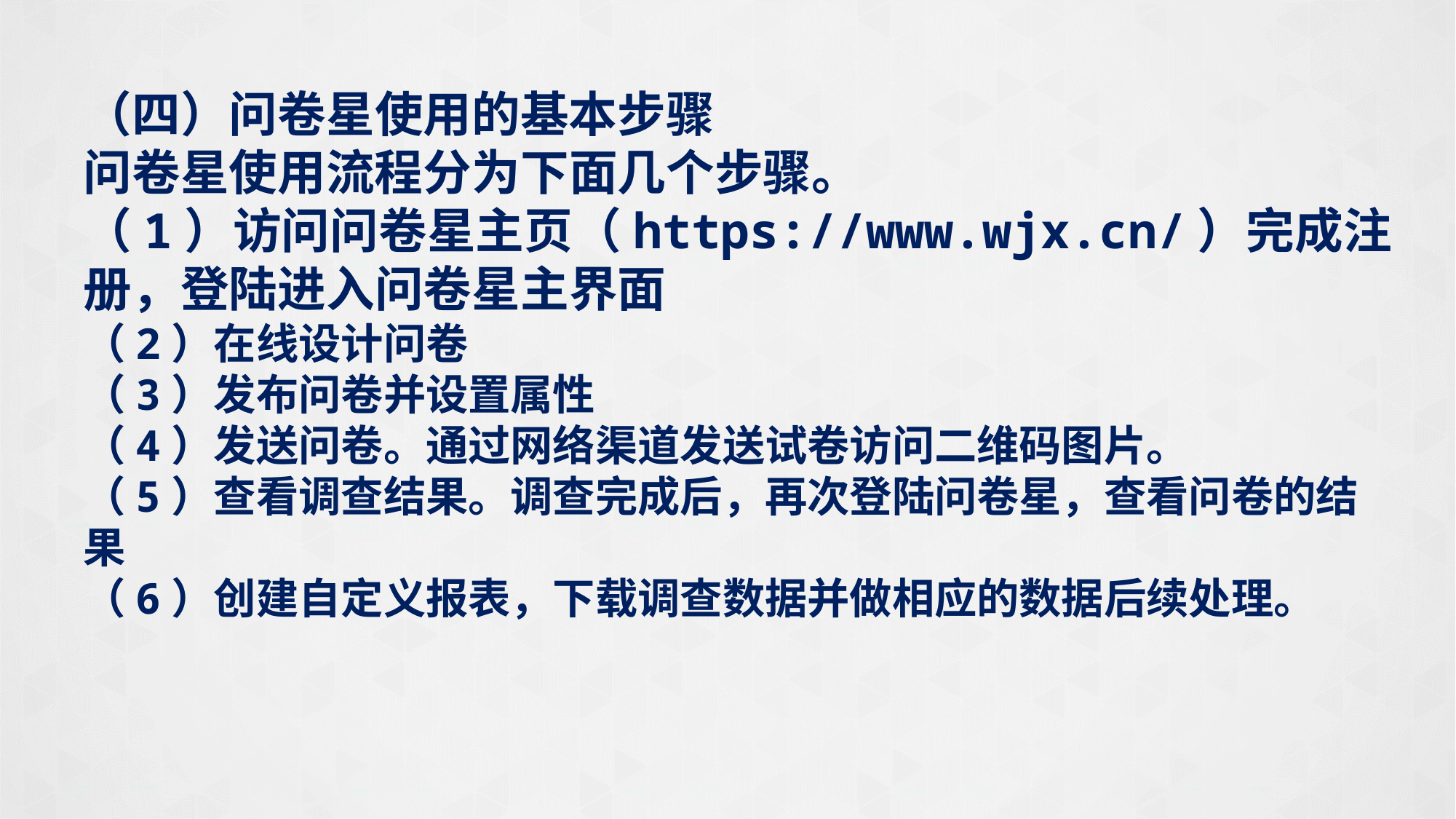

（四）问卷星使用的基本步骤
问卷星使用流程分为下面几个步骤。
（1）访问问卷星主页（https://www.wjx.cn/）完成注册，登陆进入问卷星主界面
（2）在线设计问卷
（3）发布问卷并设置属性
（4）发送问卷。通过网络渠道发送试卷访问二维码图片。
（5）查看调查结果。调查完成后，再次登陆问卷星，查看问卷的结果
（6）创建自定义报表，下载调查数据并做相应的数据后续处理。